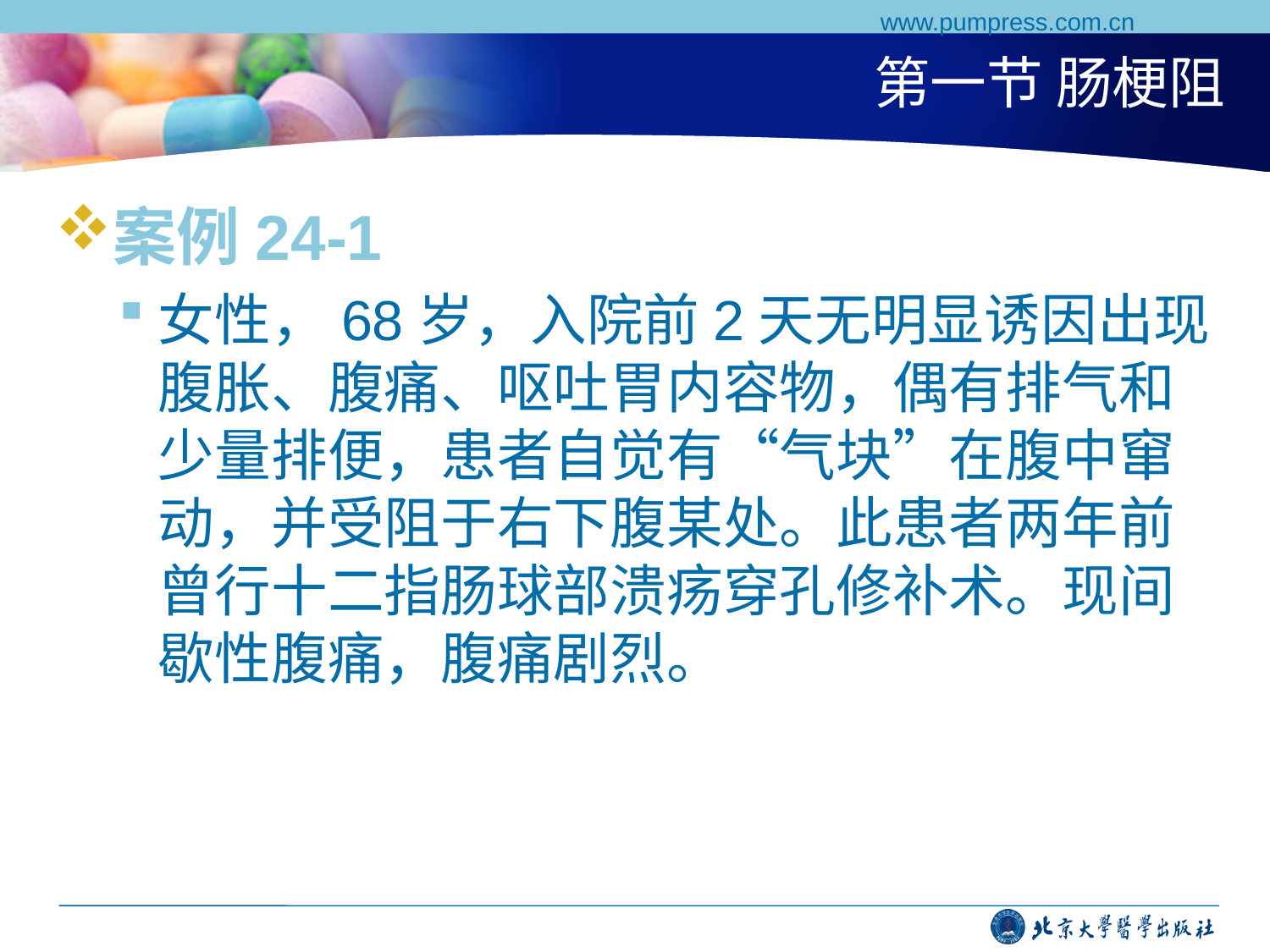

www.pumpress.com.cn
# 第一节 肠梗阻
案例24-1
女性，68岁，入院前2天无明显诱因出现腹胀、腹痛、呕吐胃内容物，偶有排气和少量排便，患者自觉有“气块”在腹中窜动，并受阻于右下腹某处。此患者两年前曾行十二指肠球部溃疡穿孔修补术。现间歇性腹痛，腹痛剧烈。